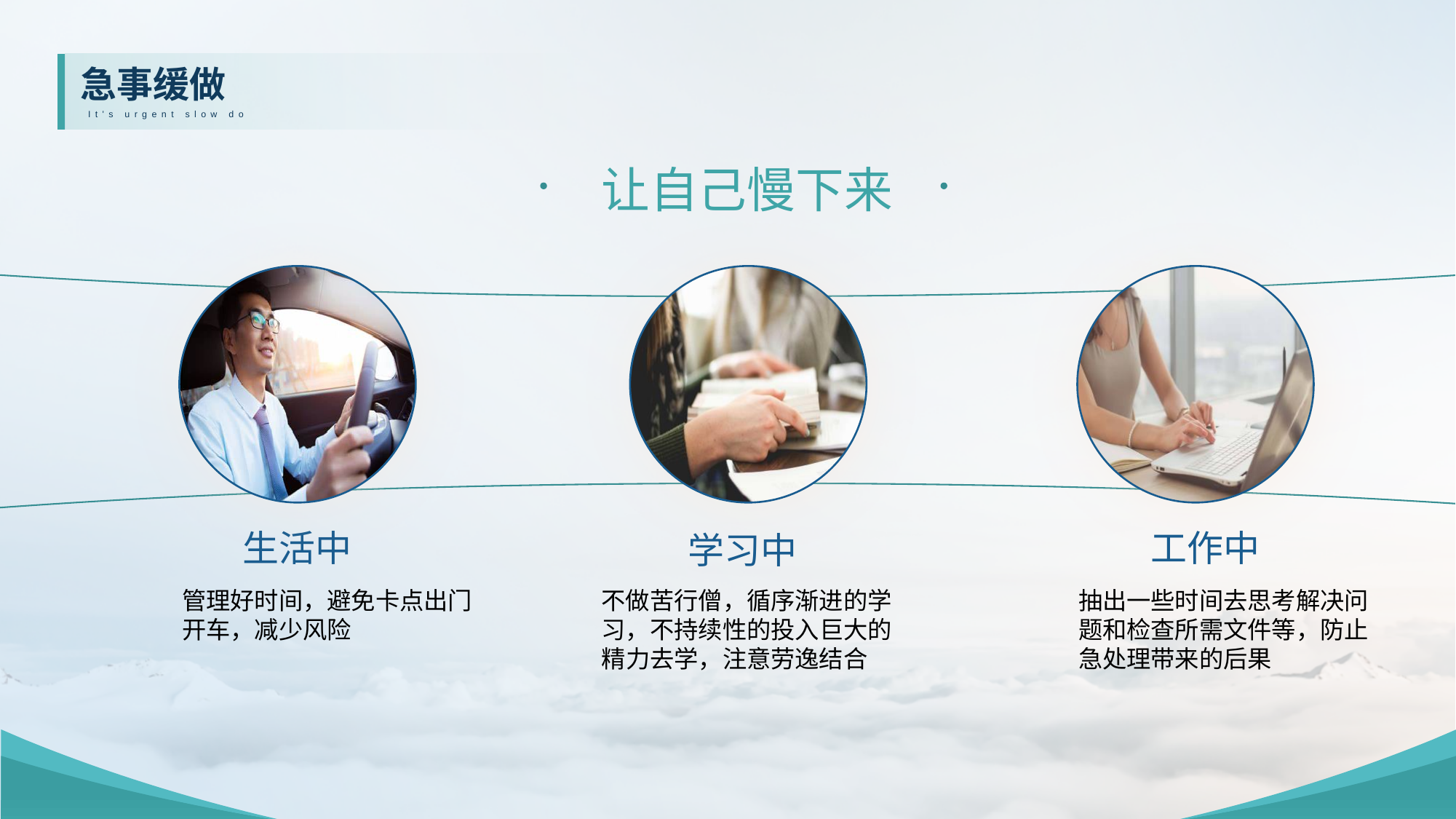

急事缓做
It's urgent slow do
让自己慢下来

生活中
工作中
学习中
管理好时间，避免卡点出门开车，减少风险
不做苦行僧，循序渐进的学习，不持续性的投入巨大的精力去学，注意劳逸结合
抽出一些时间去思考解决问题和检查所需文件等，防止急处理带来的后果